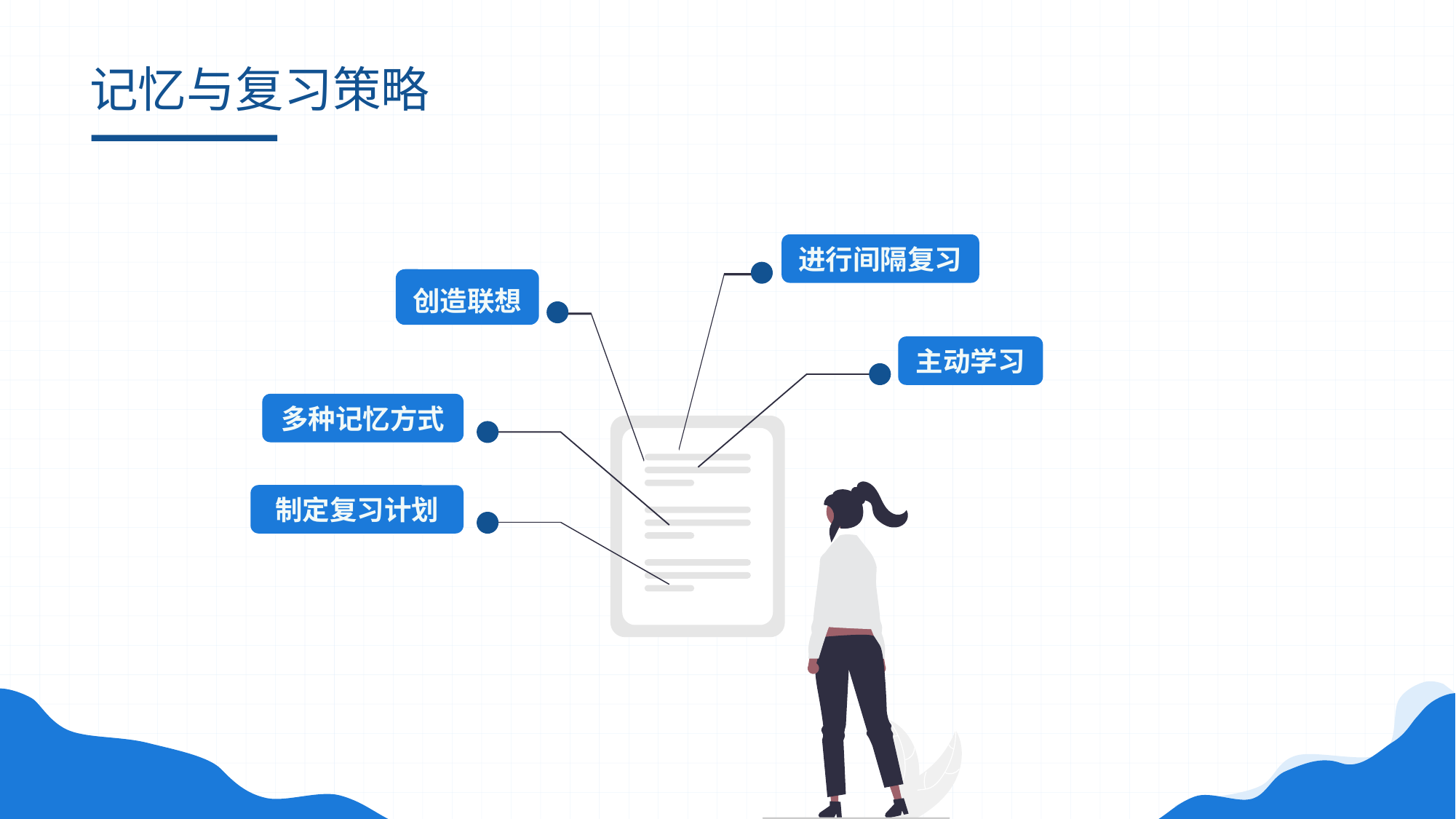

# 记忆与复习策略
进行间隔复习

创造联想
主动学习
多种记忆方式
制定复习计划